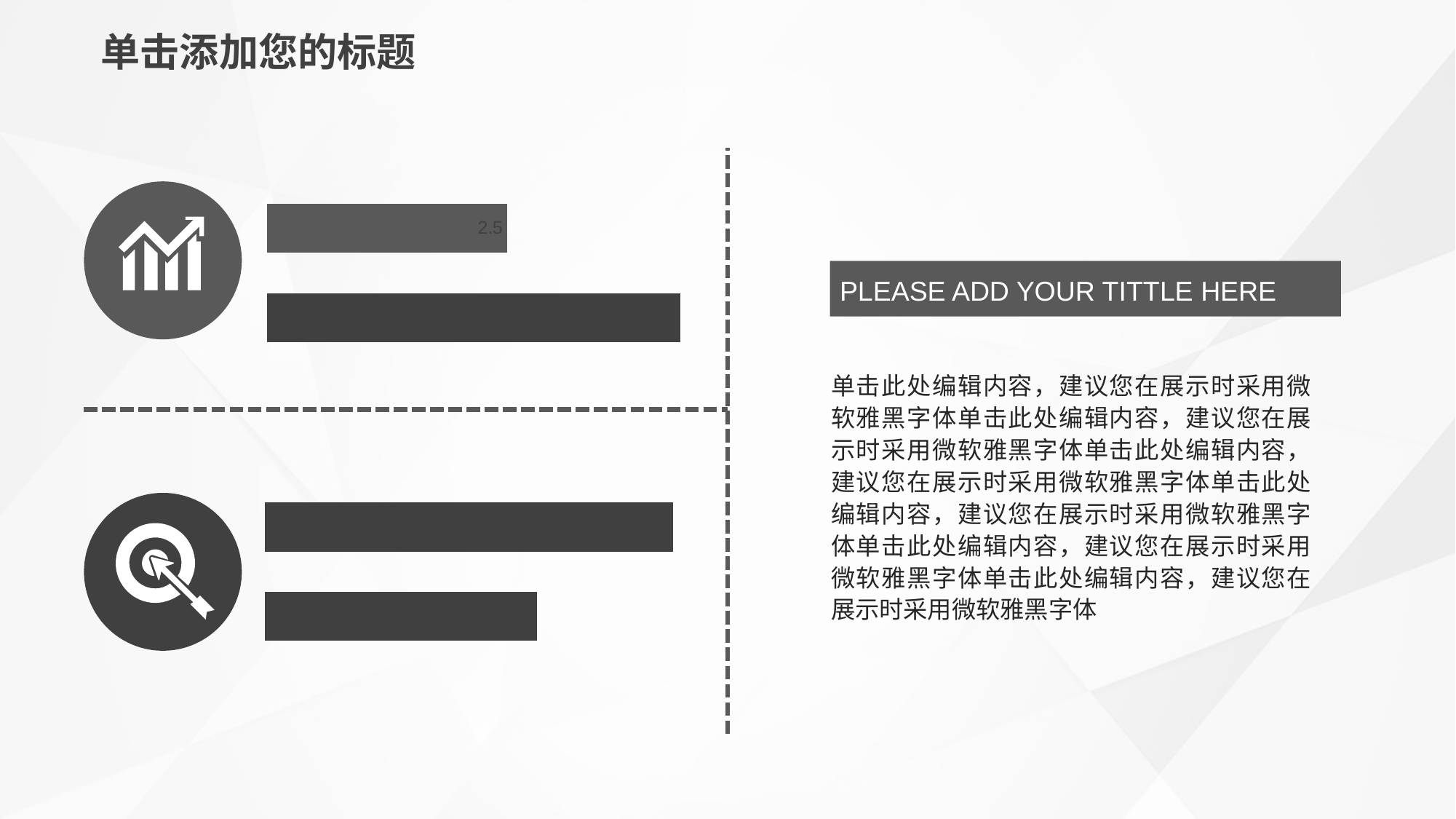

单击添加您的标题

### Chart

| Category | 系列 1 |
|---|---|
| 类别 1 | 4.3 |
| 类别 2 | 2.5 |

PLEASE ADD YOUR TITTLE HERE
单击此处编辑内容，建议您在展示时采用微软雅黑字体单击此处编辑内容，建议您在展示时采用微软雅黑字体单击此处编辑内容，建议您在展示时采用微软雅黑字体单击此处编辑内容，建议您在展示时采用微软雅黑字体单击此处编辑内容，建议您在展示时采用微软雅黑字体单击此处编辑内容，建议您在展示时采用微软雅黑字体

### Chart

| Category | 系列 1 |
|---|---|
| 类别 1 | 2.4 |
| 类别 2 | 3.6 |